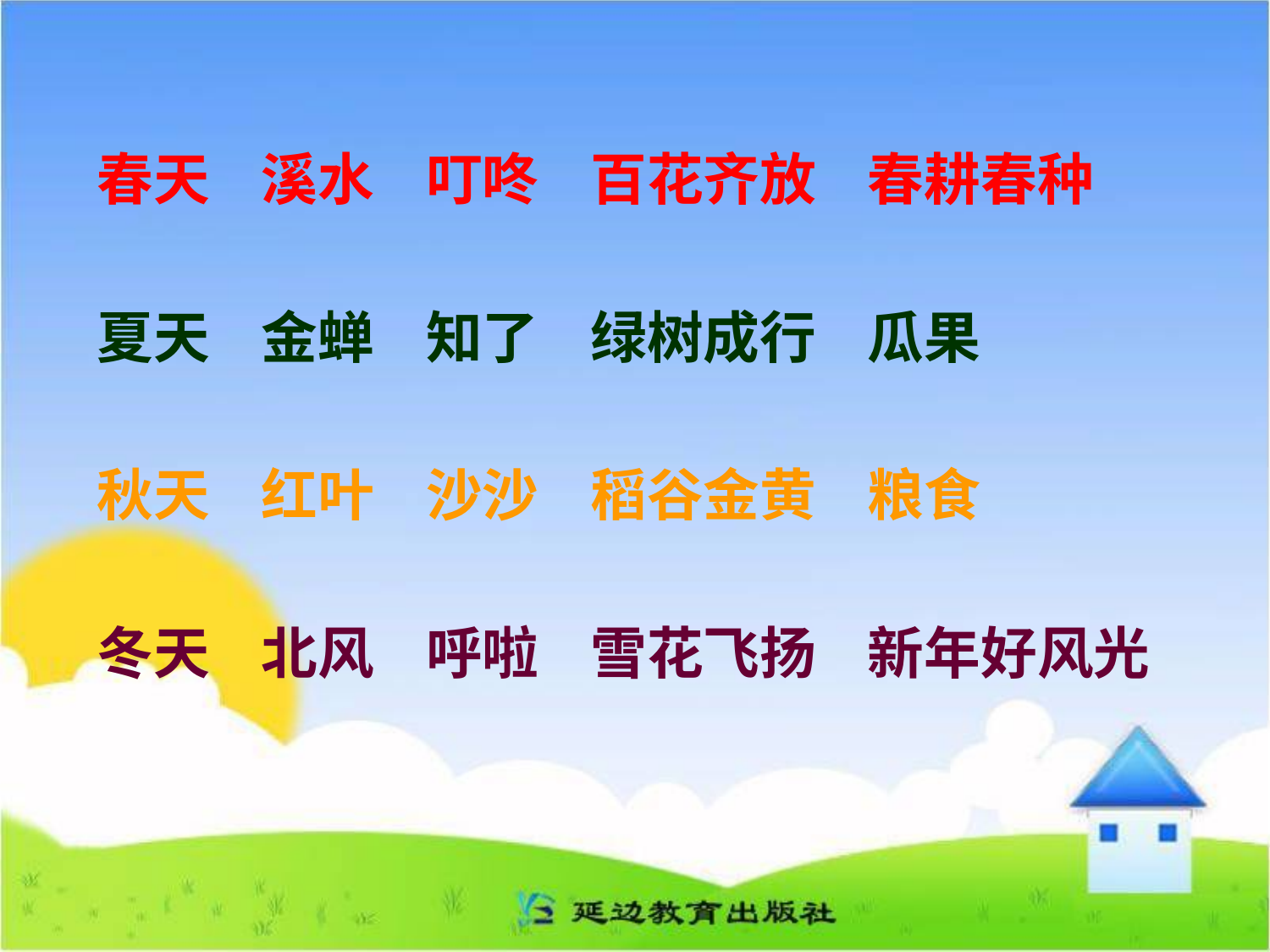

春天    溪水    叮咚    百花齐放    春耕春种

夏天    金蝉    知了    绿树成行    瓜果

秋天    红叶    沙沙    稻谷金黄    粮食

冬天    北风    呼啦    雪花飞扬    新年好风光